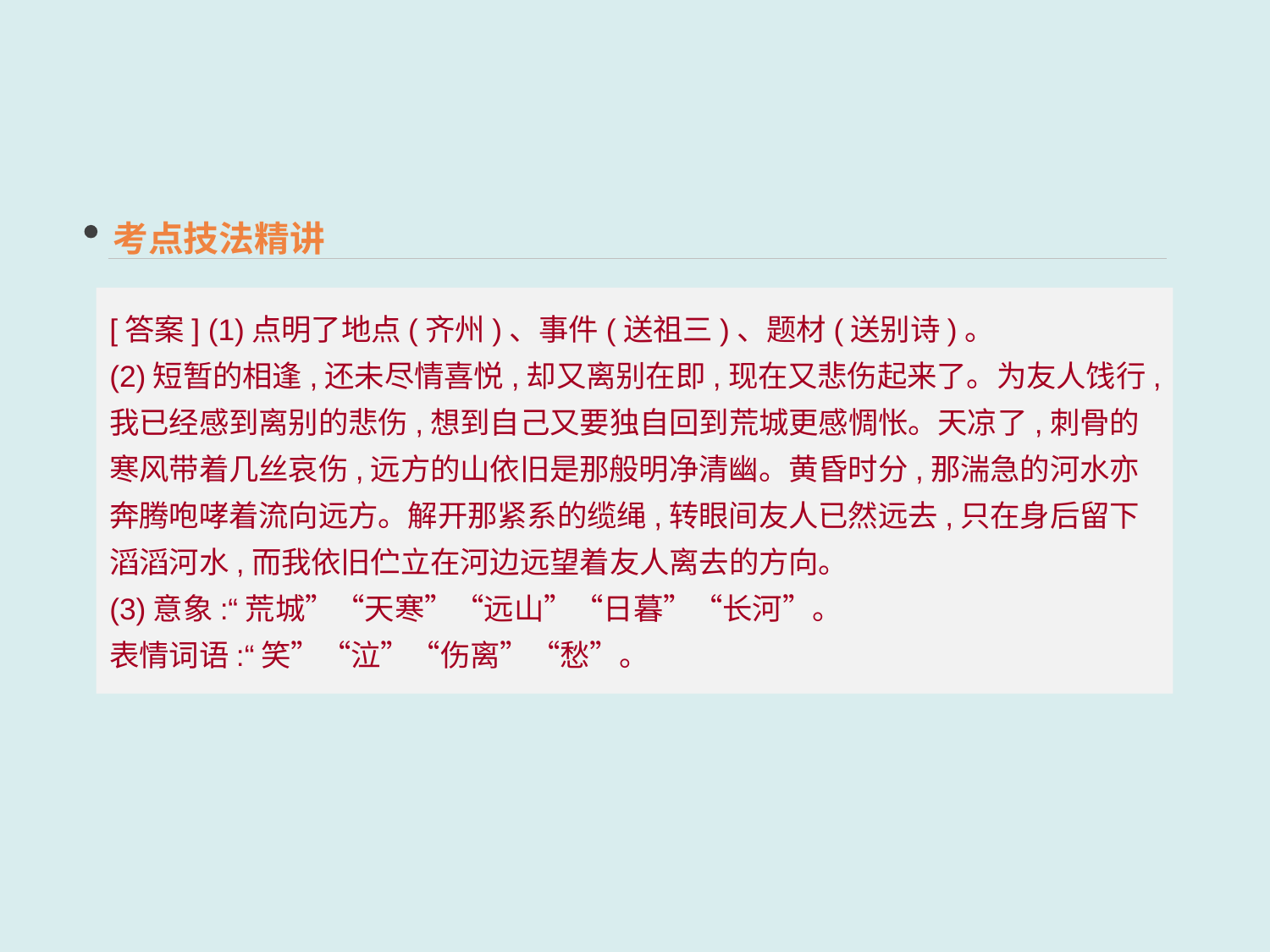

考点技法精讲

[答案] (1)点明了地点(齐州)、事件(送祖三)、题材(送别诗)。
(2)短暂的相逢,还未尽情喜悦,却又离别在即,现在又悲伤起来了。为友人饯行,我已经感到离别的悲伤,想到自己又要独自回到荒城更感惆怅。天凉了,刺骨的寒风带着几丝哀伤,远方的山依旧是那般明净清幽。黄昏时分,那湍急的河水亦奔腾咆哮着流向远方。解开那紧系的缆绳,转眼间友人已然远去,只在身后留下滔滔河水,而我依旧伫立在河边远望着友人离去的方向。
(3)意象:“荒城”“天寒”“远山”“日暮”“长河”。
表情词语:“笑”“泣”“伤离”“愁”。